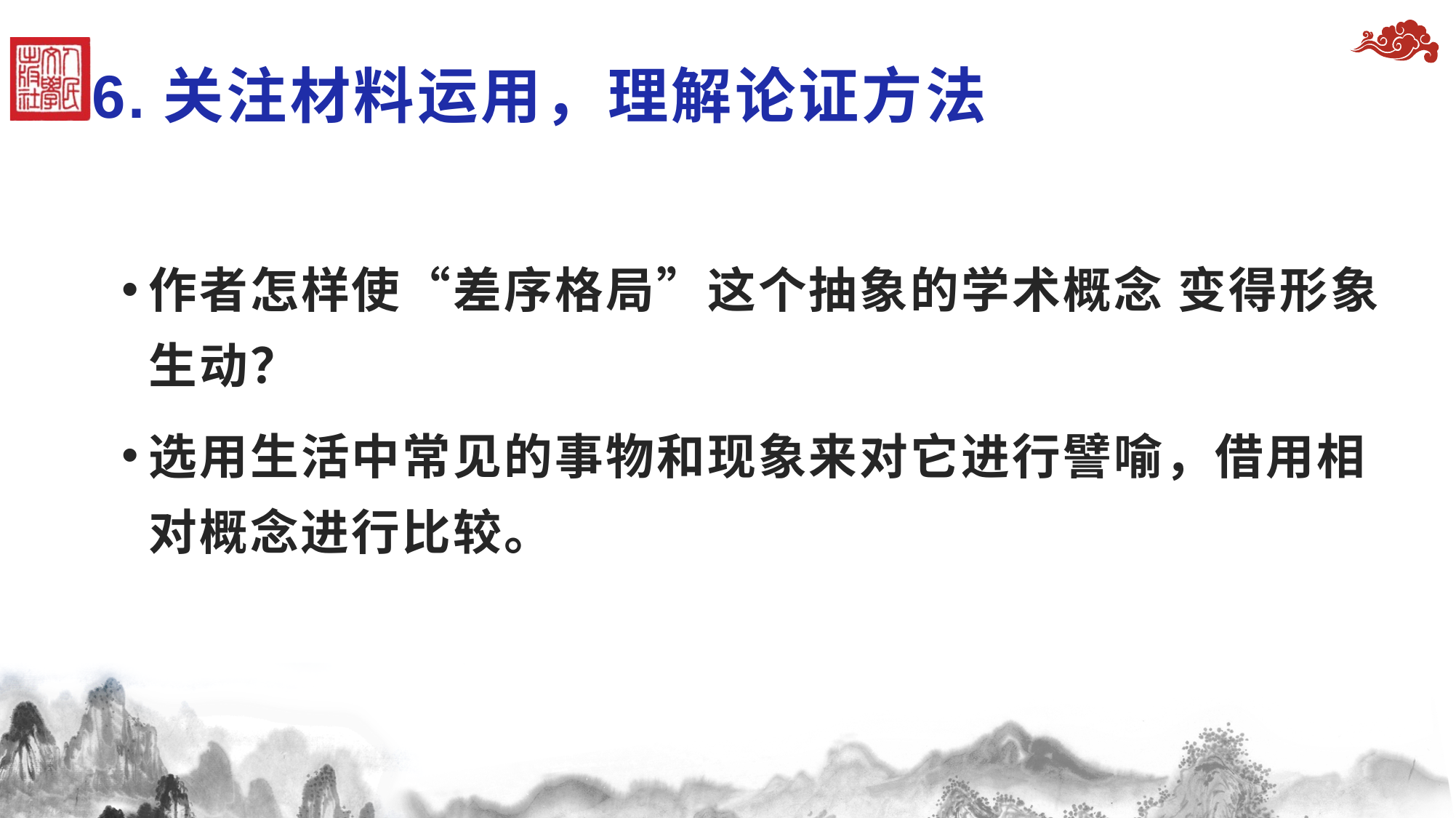

# 6.关注材料运用，理解论证方法
作者怎样使“差序格局”这个抽象的学术概念 变得形象生动？
选用生活中常见的事物和现象来对它进行譬喻，借用相对概念进行比较。